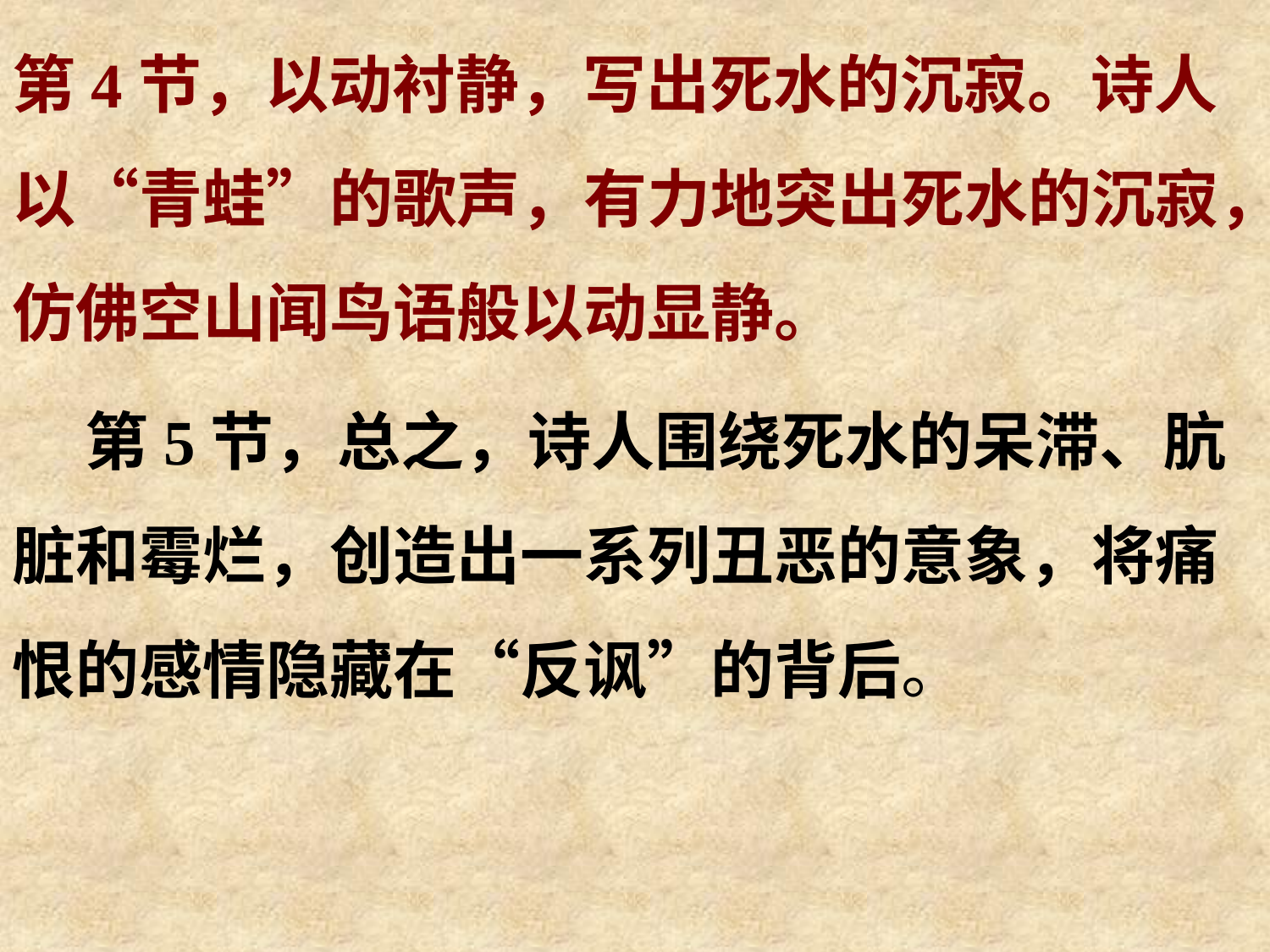

第4节，以动衬静，写出死水的沉寂。诗人以“青蛙”的歌声，有力地突出死水的沉寂，仿佛空山闻鸟语般以动显静。
    第5节，总之，诗人围绕死水的呆滞、肮脏和霉烂，创造出一系列丑恶的意象，将痛恨的感情隐藏在“反讽”的背后。